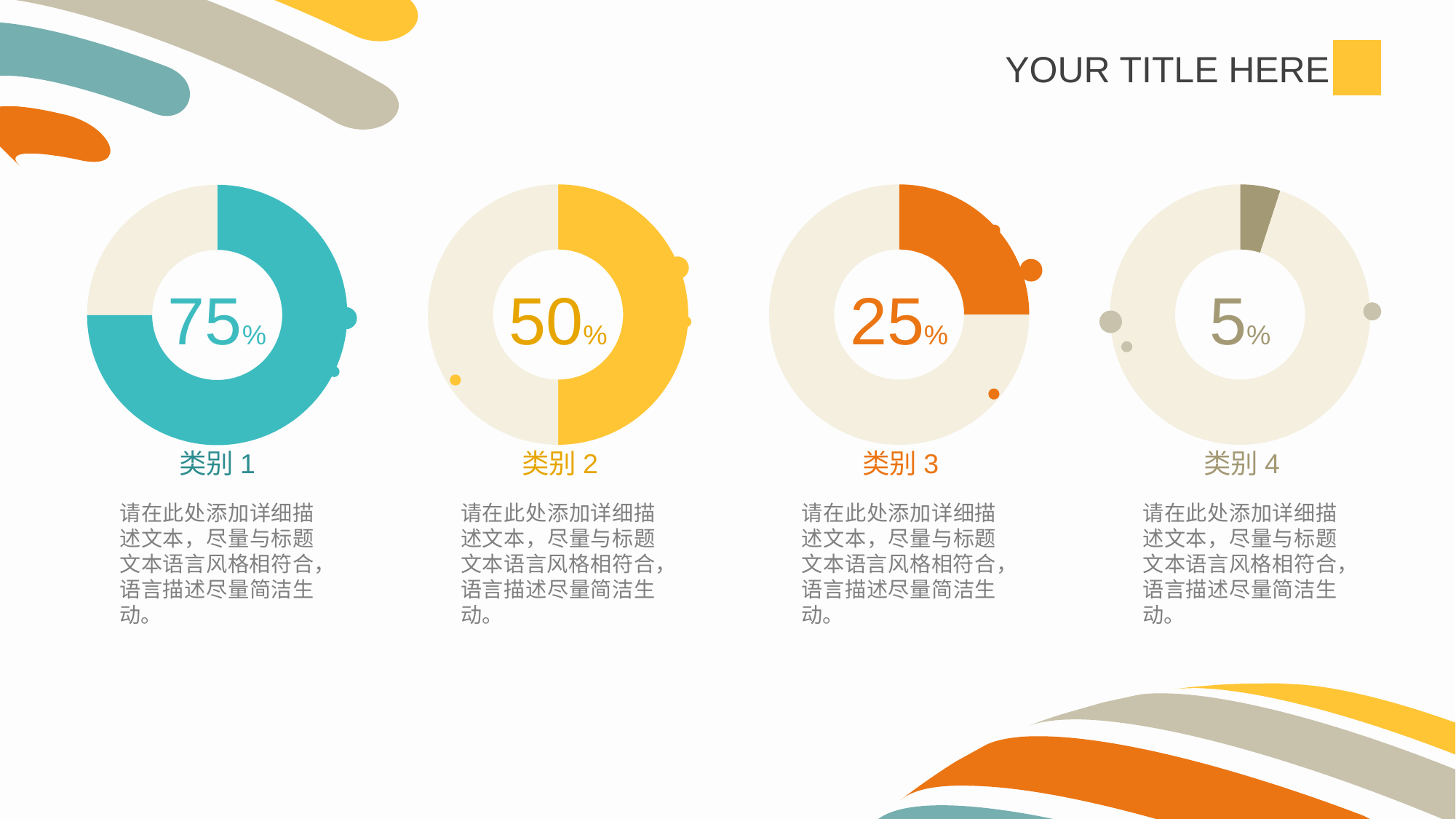

### Chart

| Category | 销售额 |
|---|---|
| 实占百分比 | 50.0 |
| 余下 | 50.0 |

### Chart

| Category | 销售额 |
|---|---|
| 实占百分比 | 25.0 |
| 余下 | 75.0 |

### Chart

| Category | 销售额 |
|---|---|
| 实占百分比 | 5.0 |
| 余下 | 95.0 |

### Chart

| Category | 销售额 |
|---|---|
| 实占百分比 | 75.0 |
| 余下 | 25.0 |

50%
25%
5%
75%

类别2
请在此处添加详细描述文本，尽量与标题文本语言风格相符合，语言描述尽量简洁生动。
类别3
请在此处添加详细描述文本，尽量与标题文本语言风格相符合，语言描述尽量简洁生动。
类别4
请在此处添加详细描述文本，尽量与标题文本语言风格相符合，语言描述尽量简洁生动。
类别1
请在此处添加详细描述文本，尽量与标题文本语言风格相符合，语言描述尽量简洁生动。